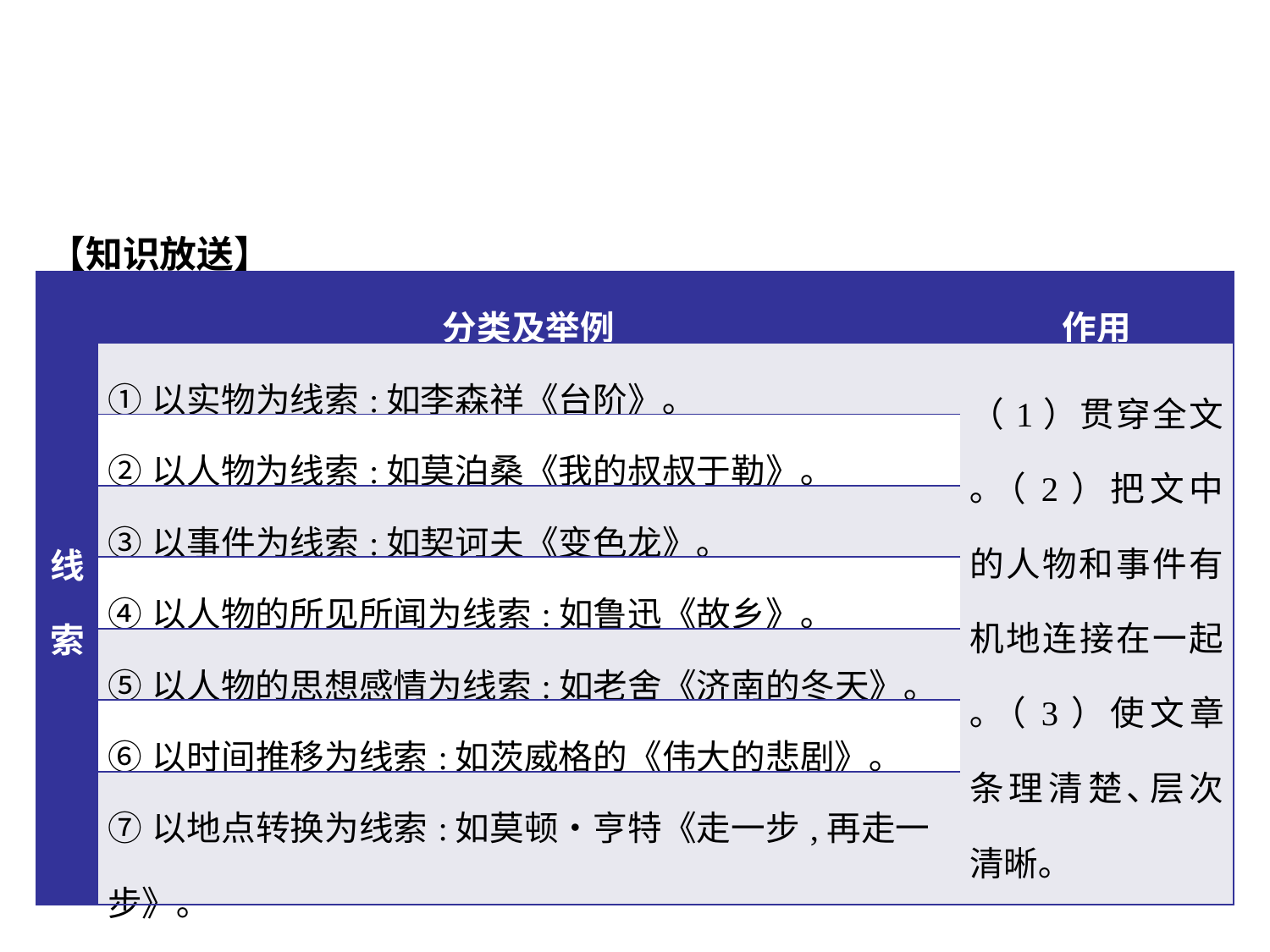

【知识放送】
| 线索 | 分类及举例 | 作用 |
| --- | --- | --- |
|  | ①以实物为线索:如李森祥《台阶》｡ | （1）贯穿全文｡（2）把文中的人物和事件有机地连接在一起｡（3）使文章条理清楚､层次清晰｡ |
|  | ②以人物为线索:如莫泊桑《我的叔叔于勒》｡ |  |
|  | ③以事件为线索:如契诃夫《变色龙》｡ |  |
|  | ④以人物的所见所闻为线索:如鲁迅《故乡》｡ |  |
|  | ⑤以人物的思想感情为线索:如老舍《济南的冬天》｡ |  |
|  | ⑥以时间推移为线索:如茨威格的《伟大的悲剧》｡ |  |
|  | ⑦以地点转换为线索:如莫顿•亨特《走一步,再走一步》｡ |  |